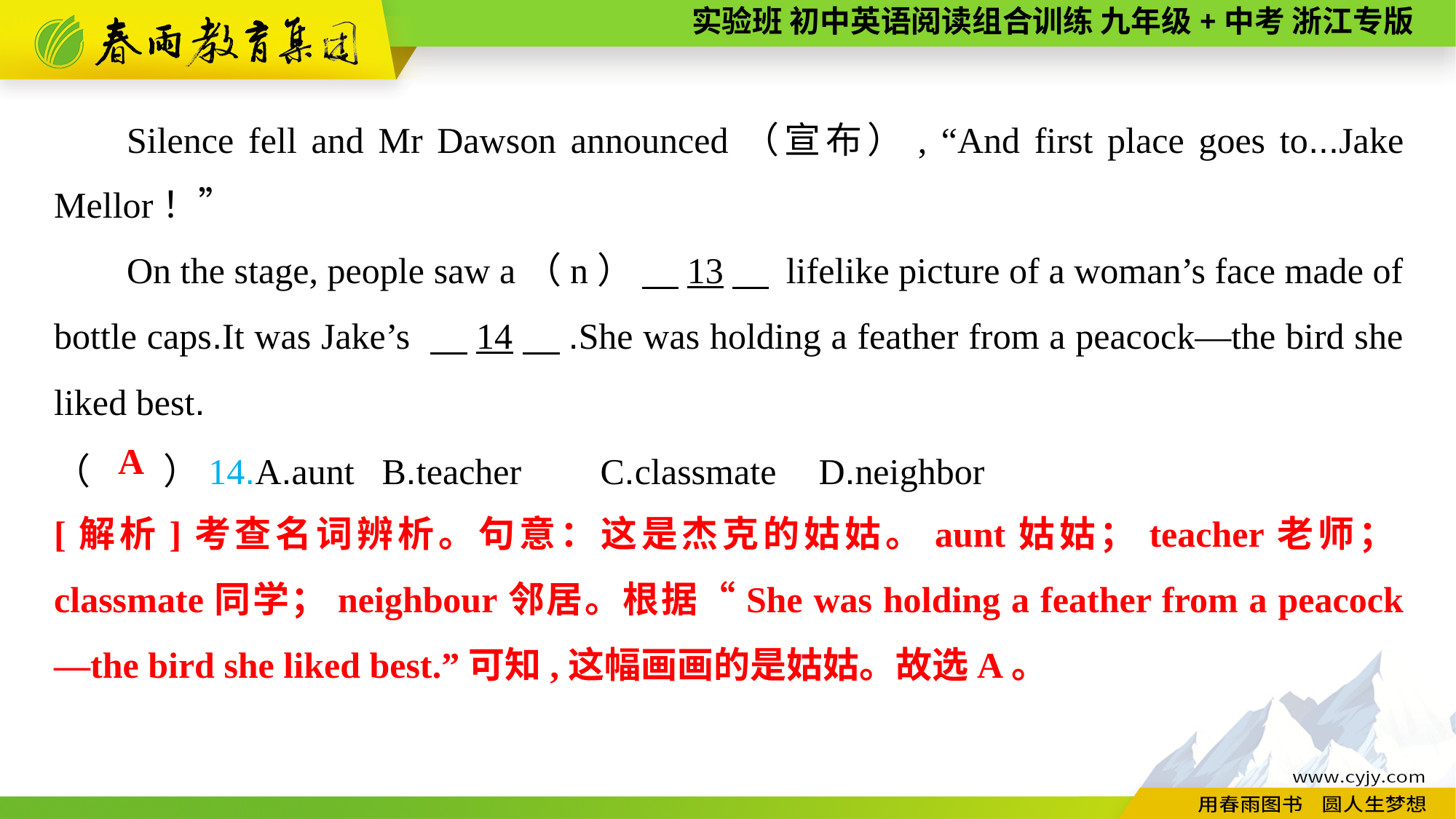

Silence fell and Mr Dawson announced（宣布）, “And first place goes to...Jake Mellor！”
On the stage, people saw a（n） 　13　 lifelike picture of a woman’s face made of bottle caps.It was Jake’s 　14　.She was holding a feather from a peacock—the bird she liked best.
（　　）14.A.aunt	B.teacher	C.classmate	D.neighbor
A
[解析]考查名词辨析。句意：这是杰克的姑姑。aunt姑姑；teacher老师；classmate同学；neighbour邻居。根据“She was holding a feather from a peacock—the bird she liked best.”可知,这幅画画的是姑姑。故选A。